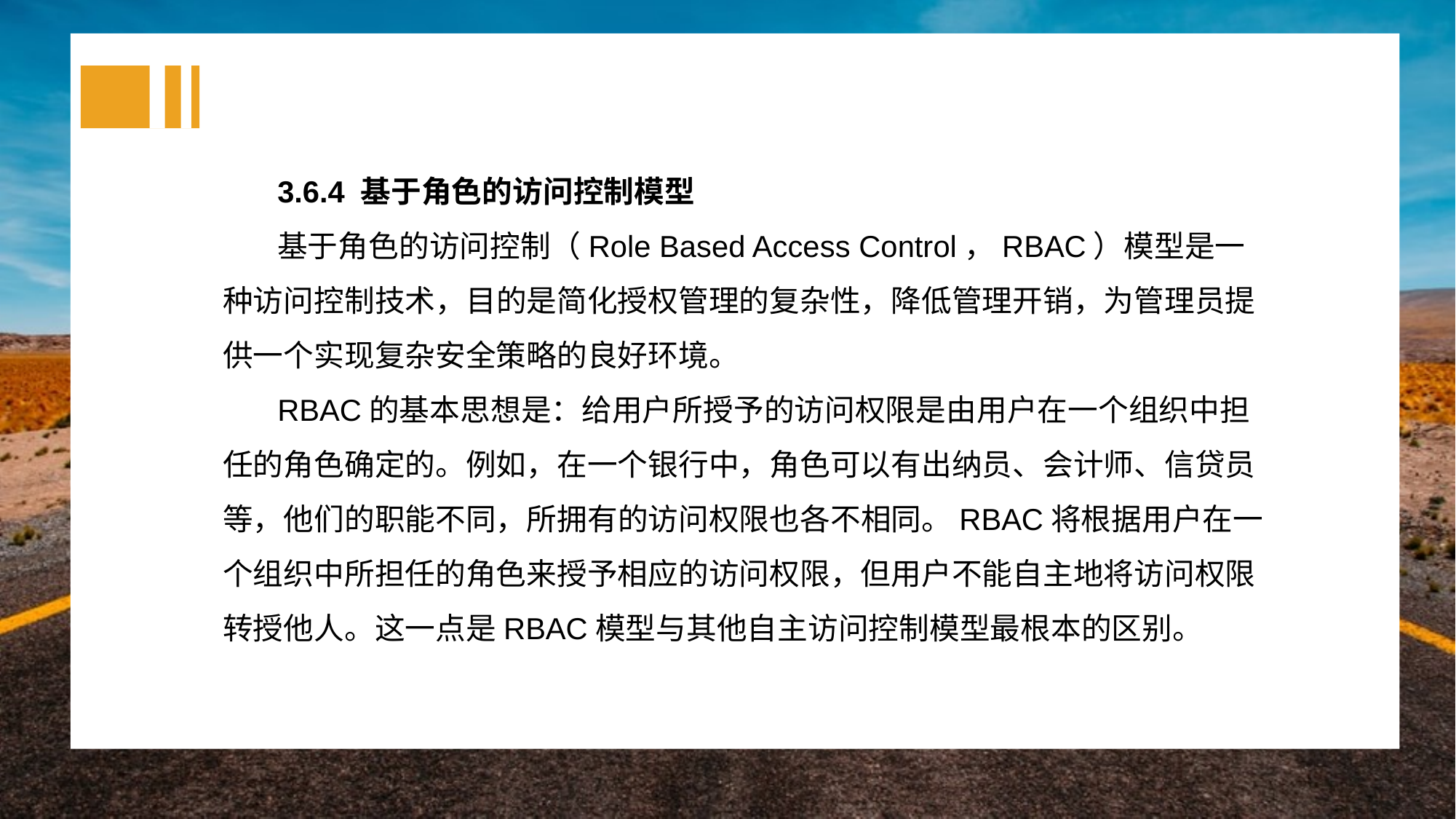

3.6.4 基于角色的访问控制模型
基于角色的访问控制（Role Based Access Control，RBAC）模型是一种访问控制技术，目的是简化授权管理的复杂性，降低管理开销，为管理员提供一个实现复杂安全策略的良好环境。
RBAC的基本思想是：给用户所授予的访问权限是由用户在一个组织中担任的角色确定的。例如，在一个银行中，角色可以有出纳员、会计师、信贷员等，他们的职能不同，所拥有的访问权限也各不相同。RBAC将根据用户在一个组织中所担任的角色来授予相应的访问权限，但用户不能自主地将访问权限转授他人。这一点是RBAC模型与其他自主访问控制模型最根本的区别。